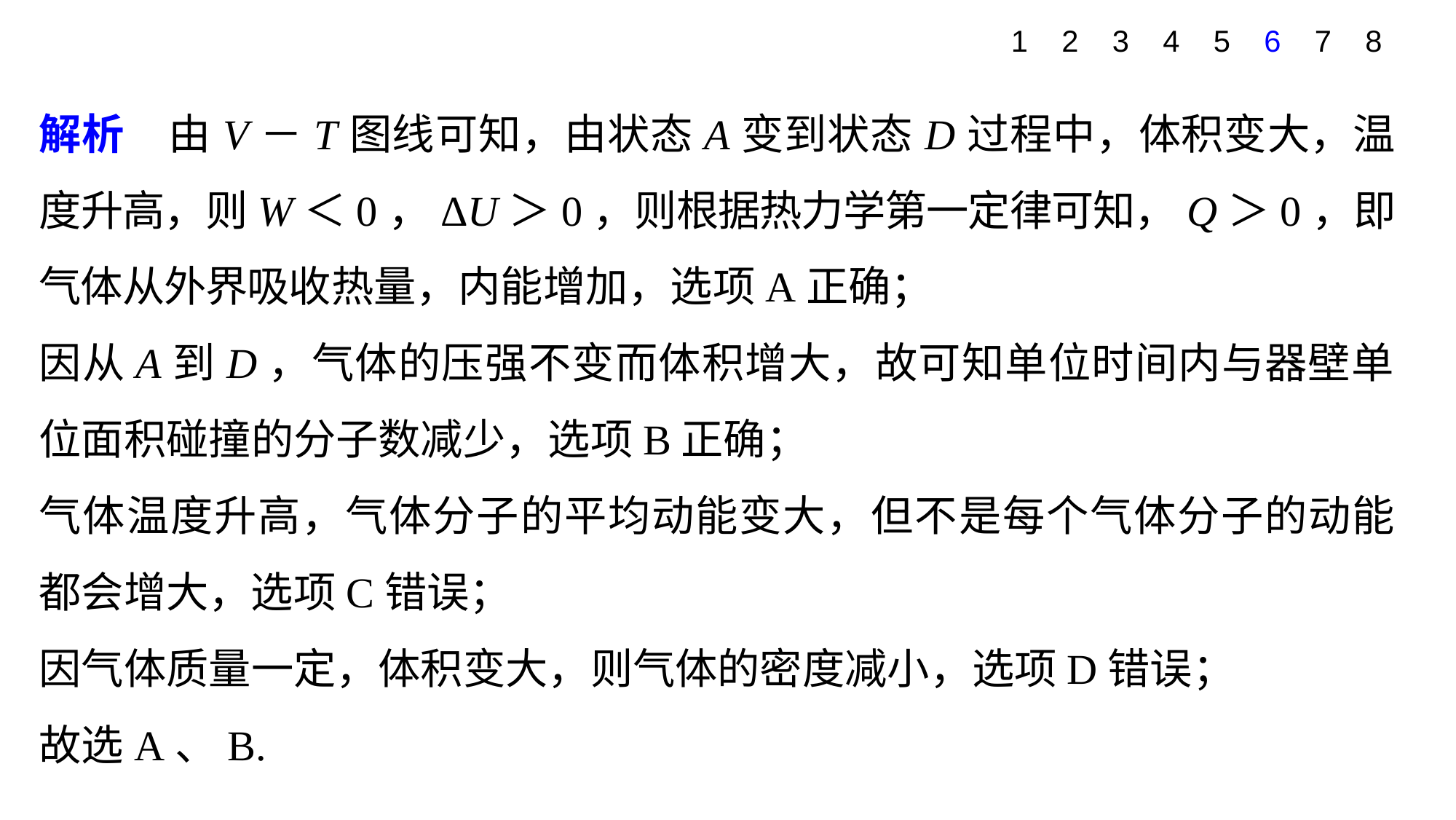

1
2
3
4
5
6
7
8
解析　由V－T图线可知，由状态A变到状态D过程中，体积变大，温度升高，则W＜0，ΔU＞0，则根据热力学第一定律可知，Q＞0，即气体从外界吸收热量，内能增加，选项A正确；
因从A到D，气体的压强不变而体积增大，故可知单位时间内与器壁单位面积碰撞的分子数减少，选项B正确；
气体温度升高，气体分子的平均动能变大，但不是每个气体分子的动能都会增大，选项C错误；
因气体质量一定，体积变大，则气体的密度减小，选项D错误；
故选A、B.